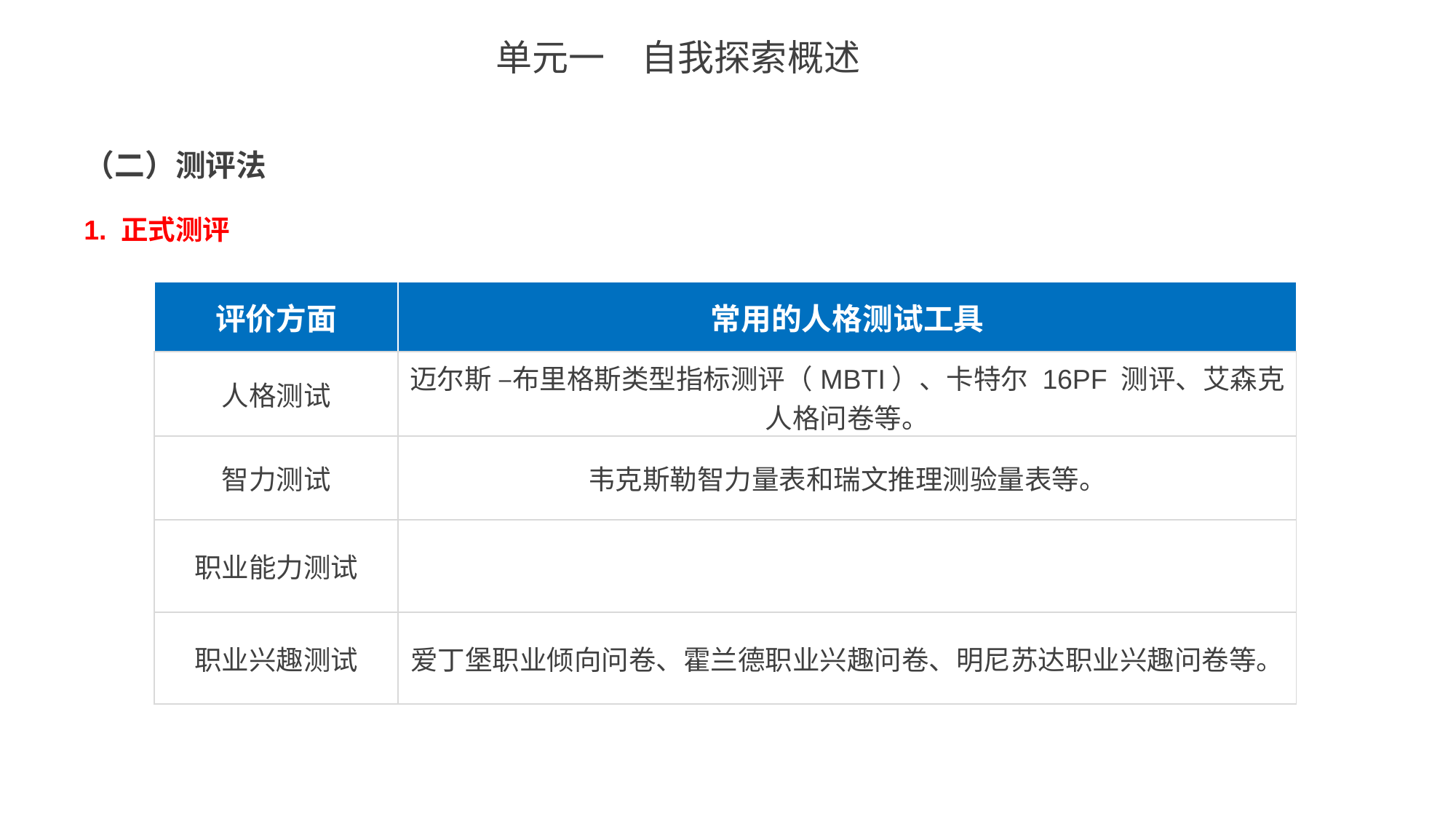

单元一　自我探索概述
（二）测评法
1. 正式测评
| 评价方面 | 常用的人格测试工具 |
| --- | --- |
| 人格测试 | 迈尔斯 –布里格斯类型指标测评（MBTI）、卡特尔 16PF 测评、艾森克人格问卷等。 |
| 智力测试 | 韦克斯勒智力量表和瑞文推理测验量表等。 |
| 职业能力测试 |  |
| 职业兴趣测试 | 爱丁堡职业倾向问卷、霍兰德职业兴趣问卷、明尼苏达职业兴趣问卷等。 |